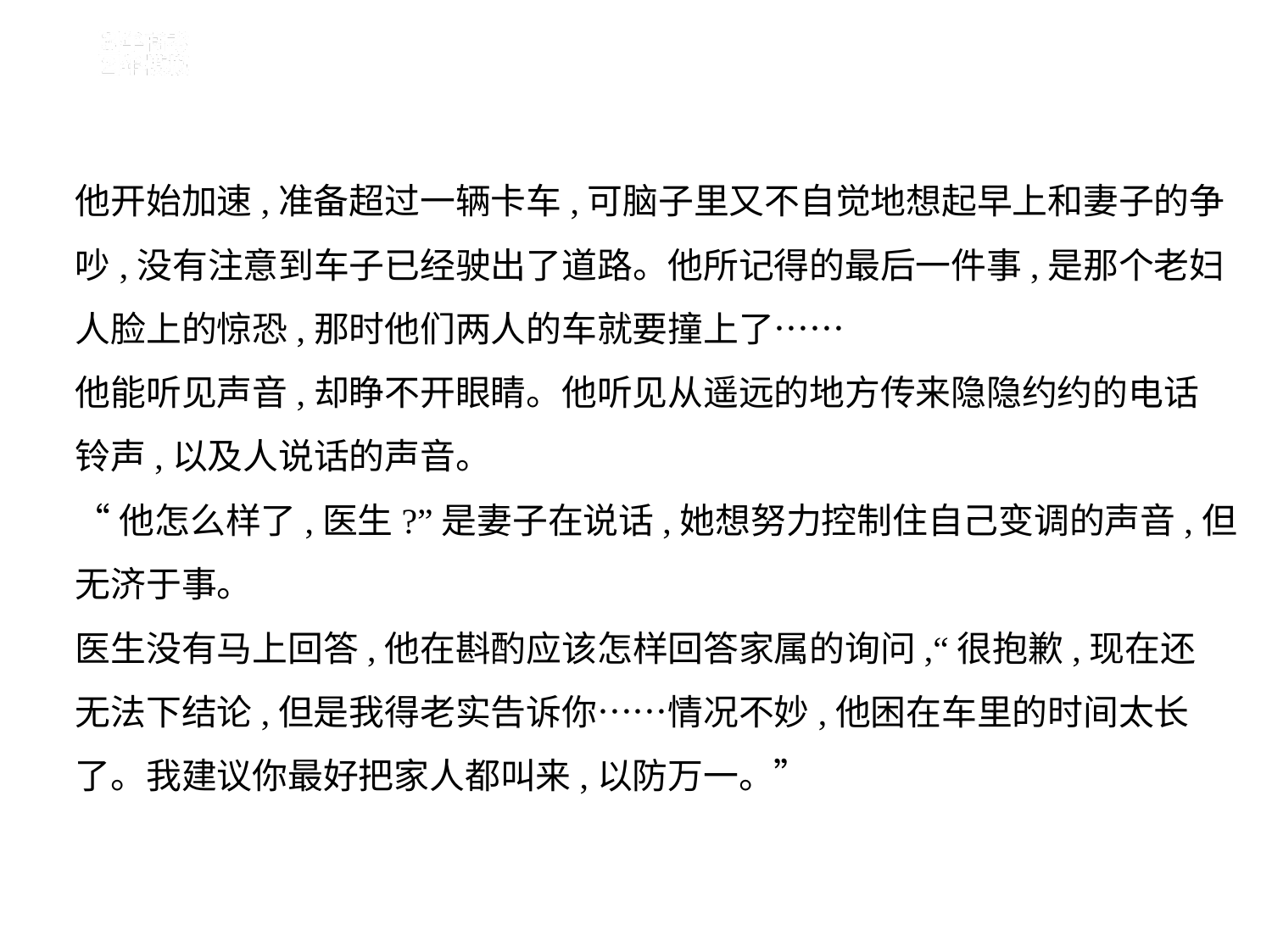

他开始加速,准备超过一辆卡车,可脑子里又不自觉地想起早上和妻子的争
吵,没有注意到车子已经驶出了道路。他所记得的最后一件事,是那个老妇
人脸上的惊恐,那时他们两人的车就要撞上了……
他能听见声音,却睁不开眼睛。他听见从遥远的地方传来隐隐约约的电话
铃声,以及人说话的声音。
“他怎么样了,医生?”是妻子在说话,她想努力控制住自己变调的声音,但
无济于事。
医生没有马上回答,他在斟酌应该怎样回答家属的询问,“很抱歉,现在还
无法下结论,但是我得老实告诉你……情况不妙,他困在车里的时间太长
了。我建议你最好把家人都叫来,以防万一。”